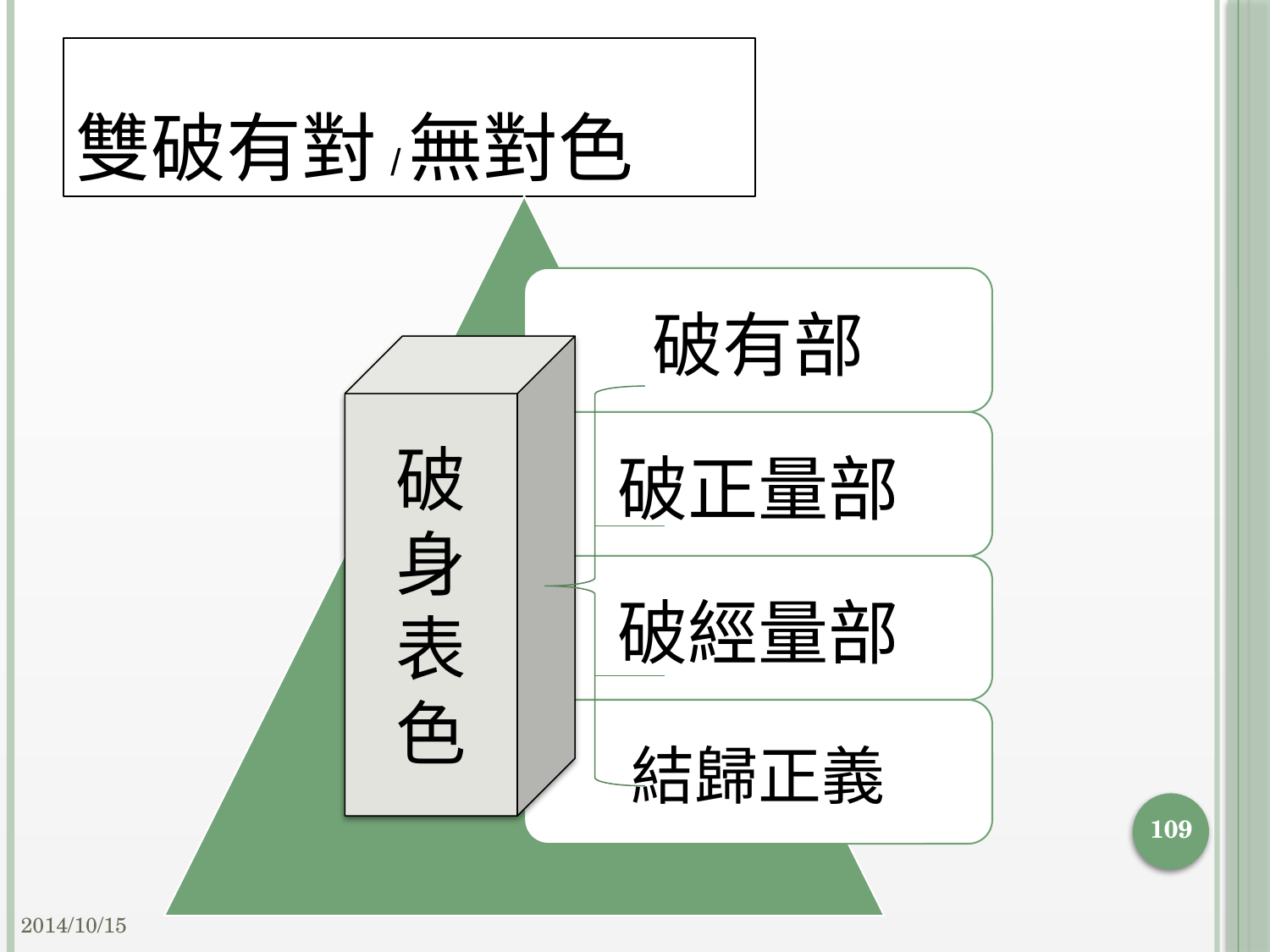

# 雙破有對/無對色
破有部
破正量部
破經量部
結歸正義
破
身
表
色

109
2014/10/15